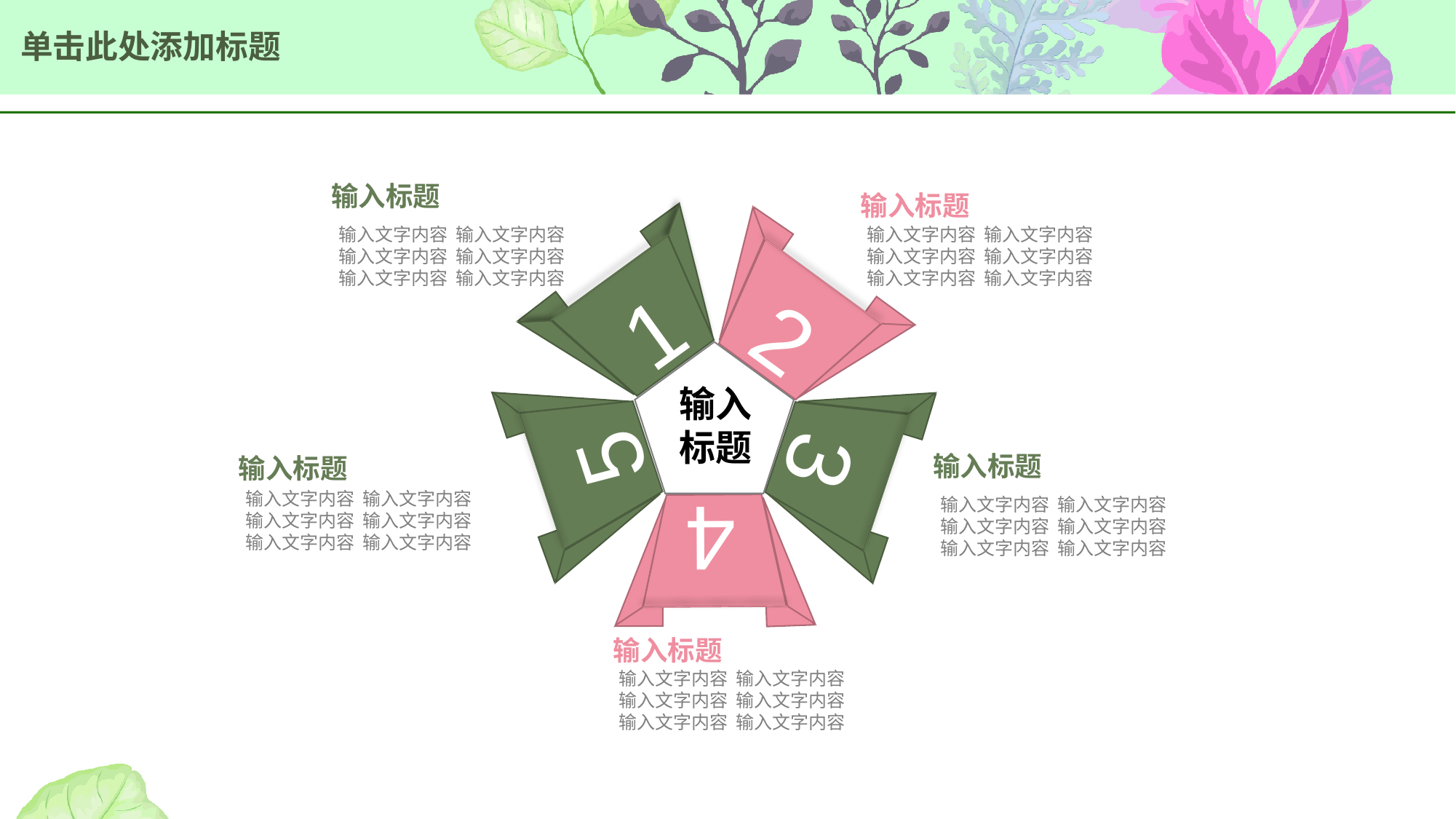

# 单击此处添加标题
输入标题
输入文字内容  输入文字内容
输入文字内容  输入文字内容
输入文字内容  输入文字内容
输入标题
输入文字内容  输入文字内容
输入文字内容  输入文字内容
输入文字内容  输入文字内容

1

2

输入
标题

5

3
输入标题
输入文字内容  输入文字内容
输入文字内容  输入文字内容
输入文字内容  输入文字内容
输入标题
输入文字内容  输入文字内容
输入文字内容  输入文字内容
输入文字内容  输入文字内容

4
输入标题
输入文字内容  输入文字内容
输入文字内容  输入文字内容
输入文字内容  输入文字内容